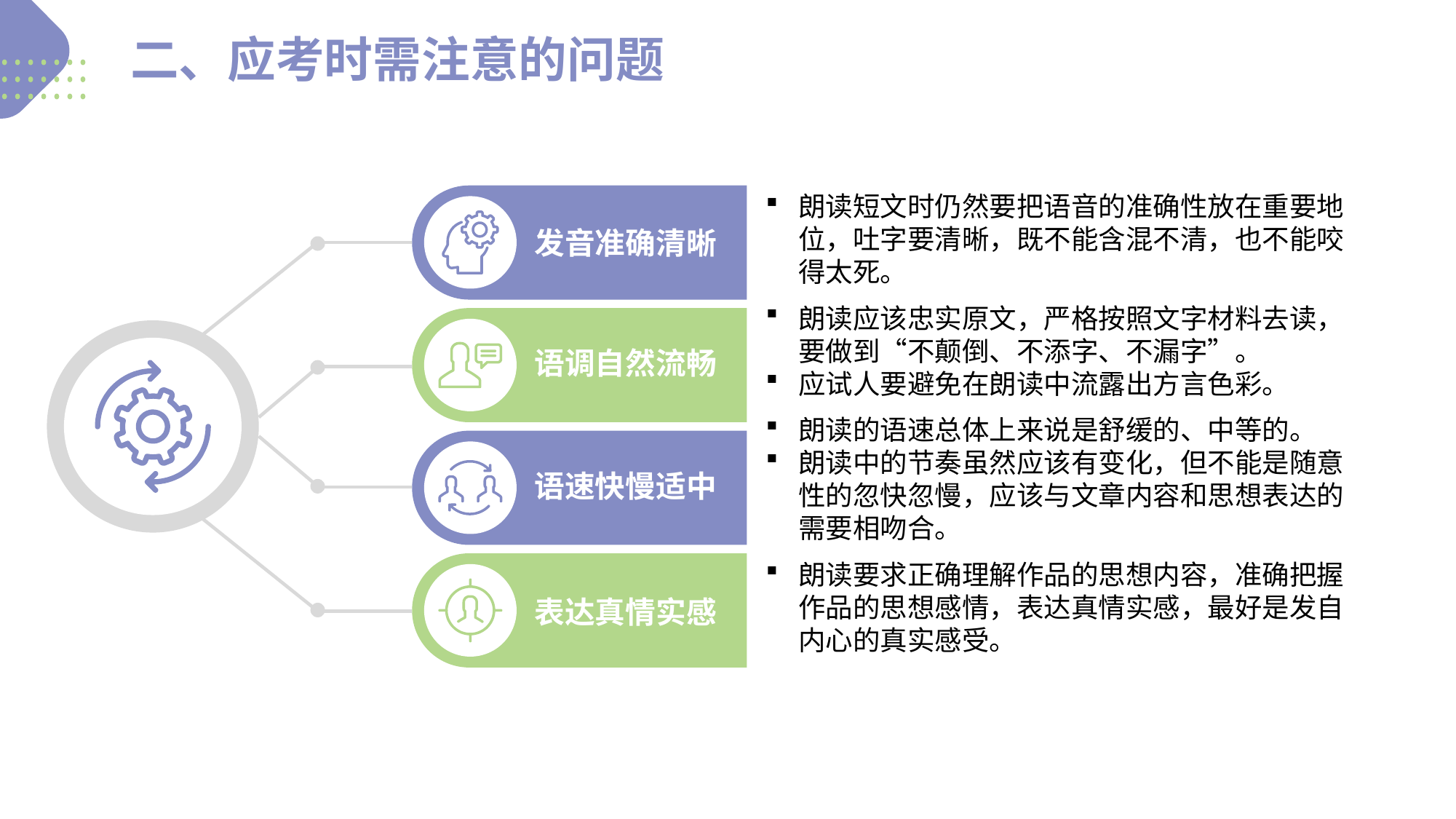

二、应考时需注意的问题

朗读短文时仍然要把语音的准确性放在重要地位，吐字要清晰，既不能含混不清，也不能咬得太死。

发音准确清晰

朗读应该忠实原文，严格按照文字材料去读，要做到“不颠倒、不添字、不漏字”。
应试人要避免在朗读中流露出方言色彩。

语调自然流畅

朗读的语速总体上来说是舒缓的、中等的。
朗读中的节奏虽然应该有变化，但不能是随意性的忽快忽慢，应该与文章内容和思想表达的需要相吻合。

语速快慢适中

朗读要求正确理解作品的思想内容，准确把握作品的思想感情，表达真情实感，最好是发自内心的真实感受。

表达真情实感